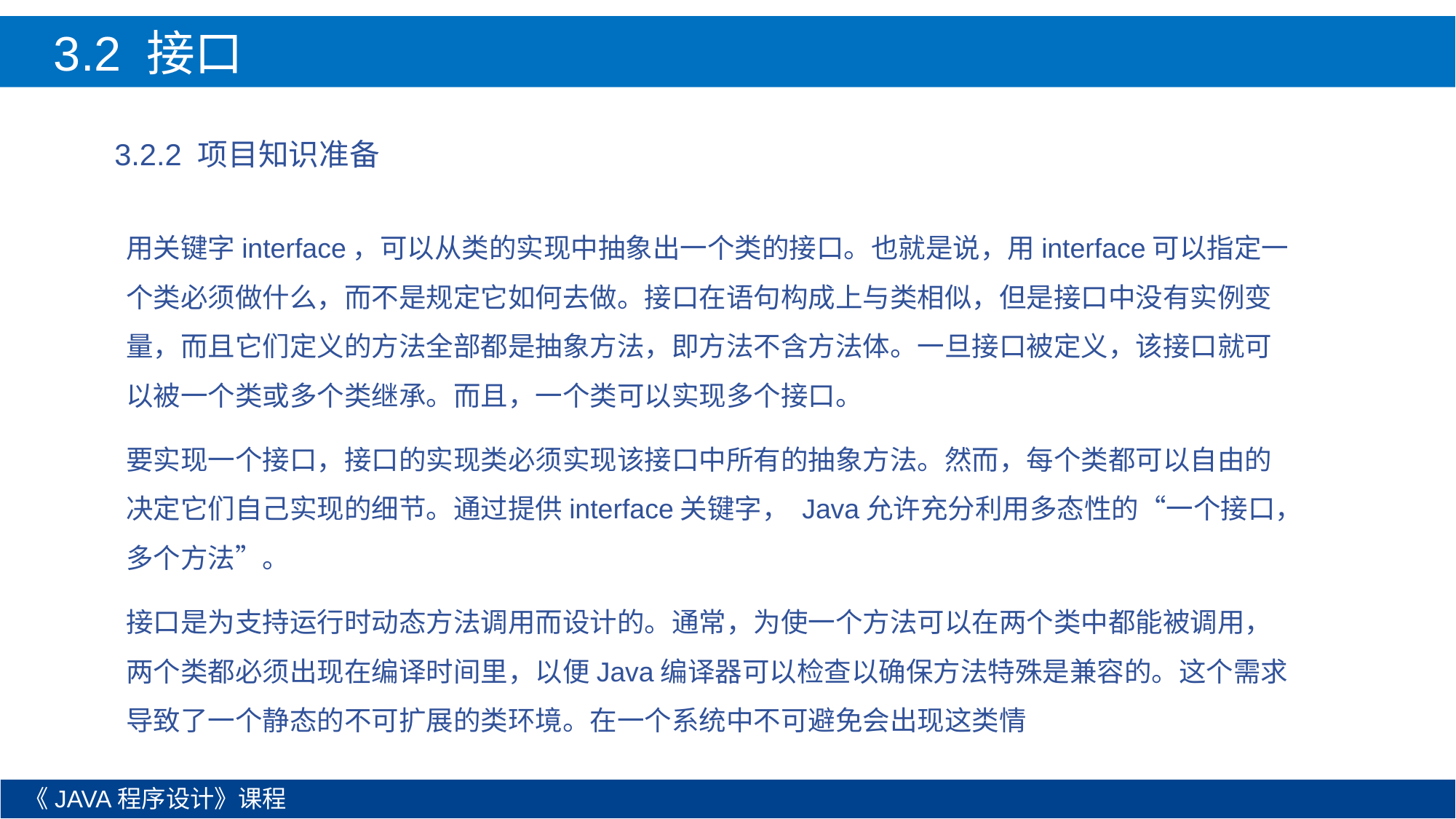

3.2 接口
3.2.2 项目知识准备
用关键字interface，可以从类的实现中抽象出一个类的接口。也就是说，用interface可以指定一个类必须做什么，而不是规定它如何去做。接口在语句构成上与类相似，但是接口中没有实例变量，而且它们定义的方法全部都是抽象方法，即方法不含方法体。一旦接口被定义，该接口就可以被一个类或多个类继承。而且，一个类可以实现多个接口。
要实现一个接口，接口的实现类必须实现该接口中所有的抽象方法。然而，每个类都可以自由的决定它们自己实现的细节。通过提供interface关键字， Java允许充分利用多态性的“一个接口，多个方法”。
接口是为支持运行时动态方法调用而设计的。通常，为使一个方法可以在两个类中都能被调用，两个类都必须出现在编译时间里，以便Java编译器可以检查以确保方法特殊是兼容的。这个需求导致了一个静态的不可扩展的类环境。在一个系统中不可避免会出现这类情
《JAVA程序设计》课程